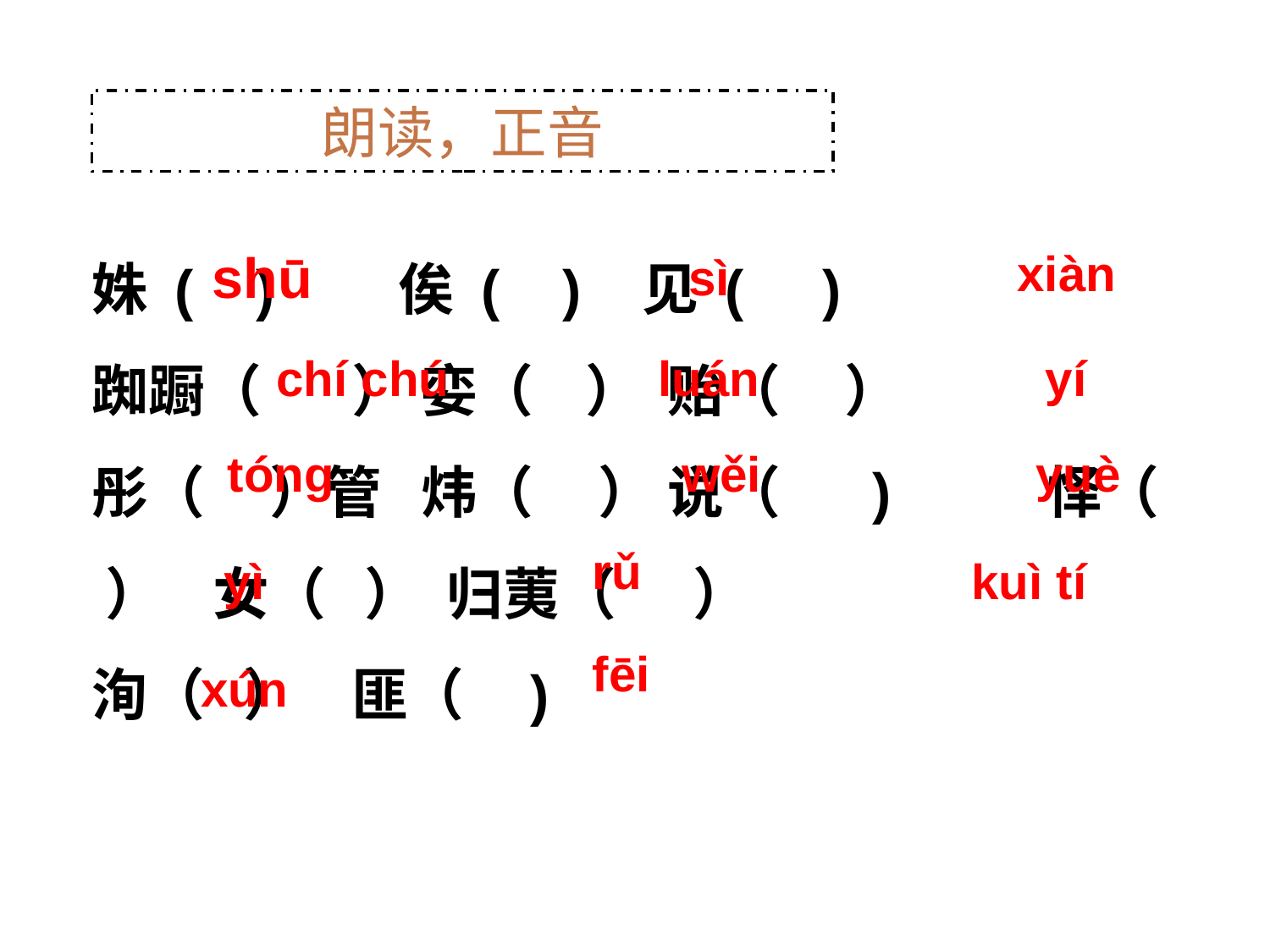

# 朗读，正音
姝 (    )       俟 (    )   见 (     )
踟蹰（       ） 娈（    ）  贻（     ）
彤（     ）管   炜（     ） 说（      )         怿（   ）    女（   ）  归荑（      ）
洵（   ）    匪（    )
shū
xiàn
sì
chí chú
luán
yí
tóng
wěi
yuè
rǔ
yì
kuì tí
fēi
xún